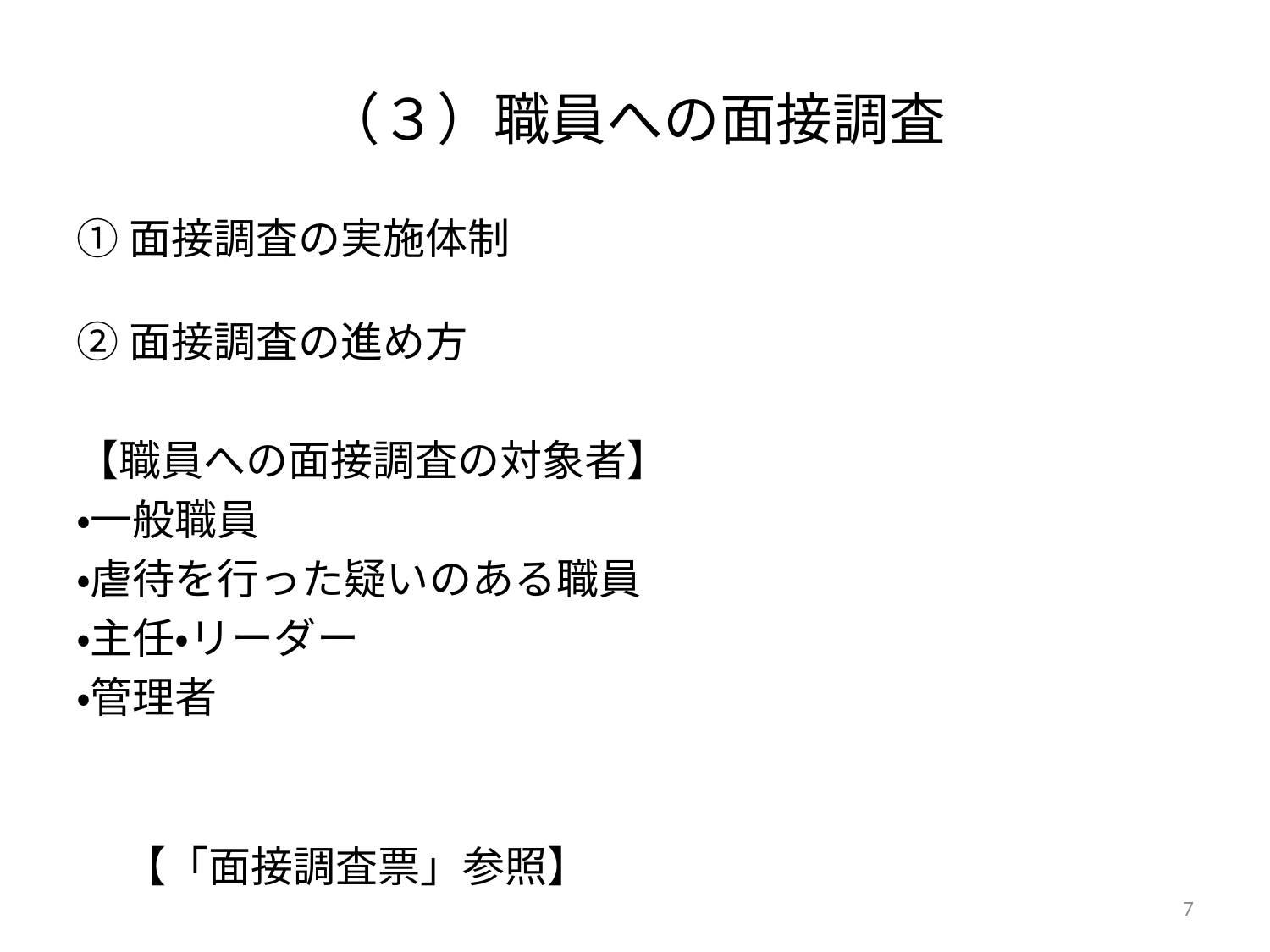

# （３）職員への面接調査

①面接調査の実施体制

②面接調査の進め方

【職員への面接調査の対象者】
・一般職員
・虐待を行った疑いのある職員
・主任・リーダー
・管理者

　　　　　　　　　　　　　　　　　　　　　　　　　【「面接調査票」参照】

7